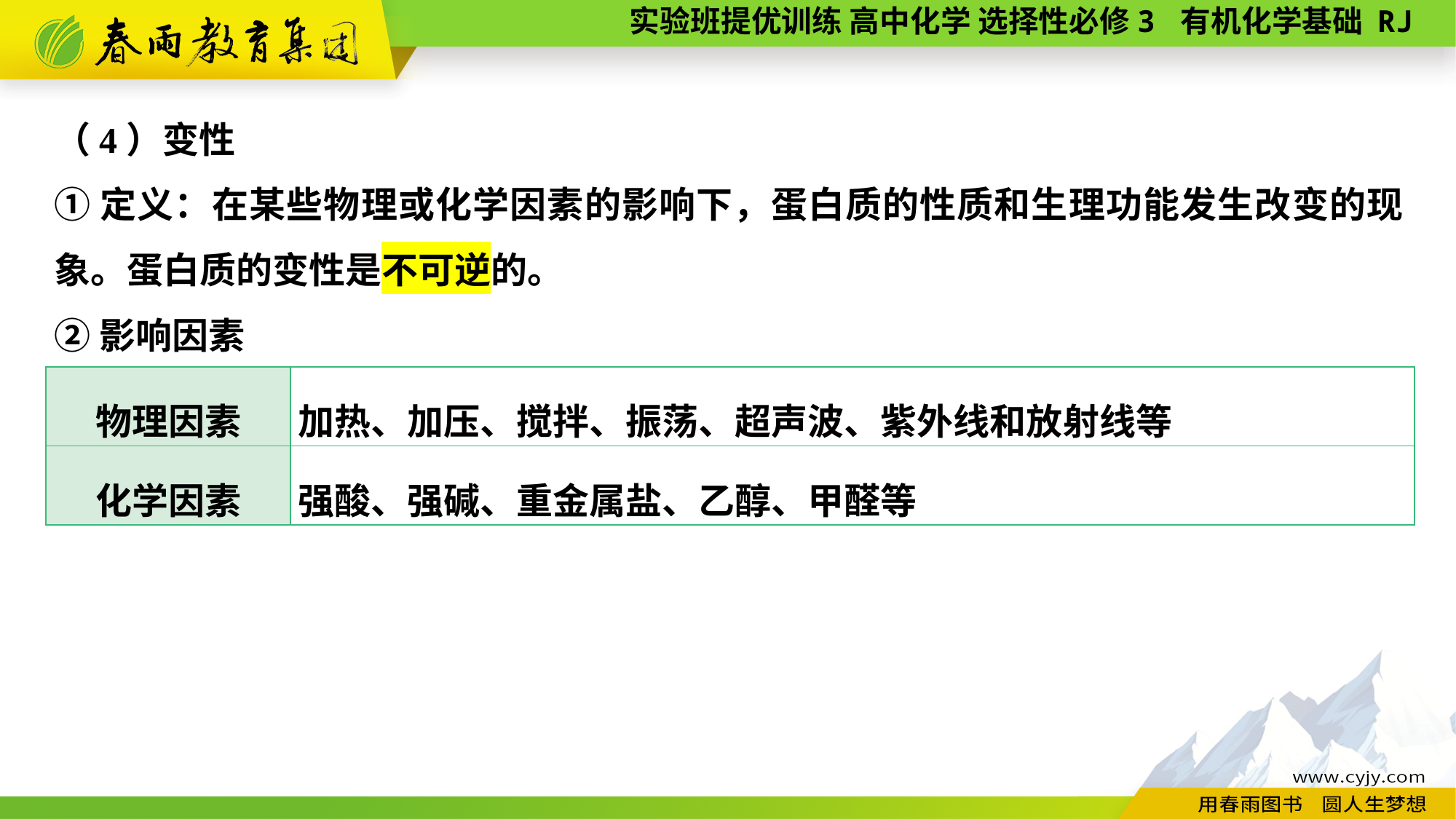

（4）变性
①定义：在某些物理或化学因素的影响下，蛋白质的性质和生理功能发生改变的现象。蛋白质的变性是不可逆的。
②影响因素
| 物理因素 | 加热、加压、搅拌、振荡、超声波、紫外线和放射线等 |
| --- | --- |
| 化学因素 | 强酸、强碱、重金属盐、乙醇、甲醛等 |